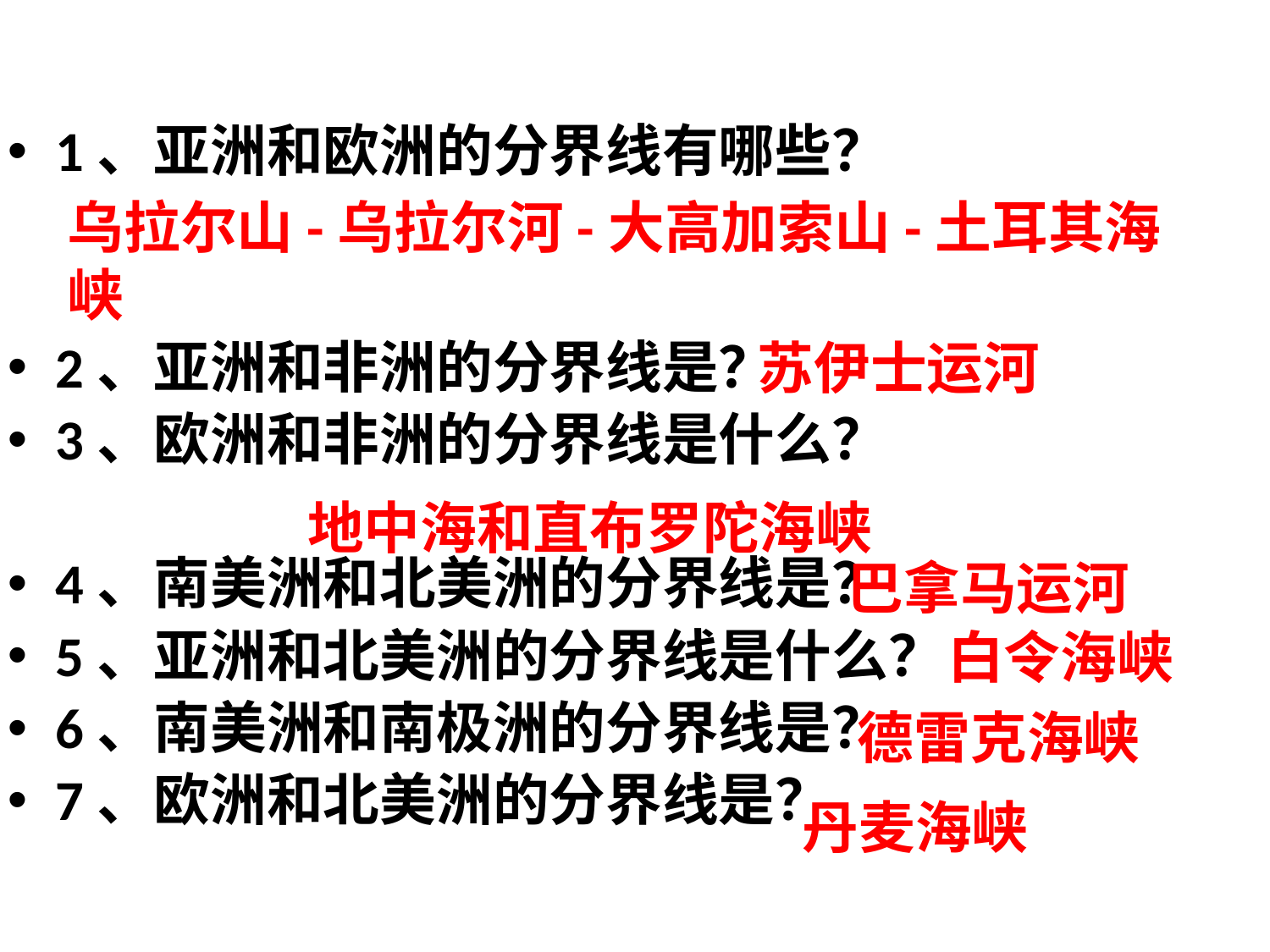

1、亚洲和欧洲的分界线有哪些？

2、亚洲和非洲的分界线是？
3、欧洲和非洲的分界线是什么？

4、南美洲和北美洲的分界线是？
5、亚洲和北美洲的分界线是什么？
6、南美洲和南极洲的分界线是？
7、欧洲和北美洲的分界线是？
乌拉尔山-乌拉尔河-大高加索山-土耳其海峡
苏伊士运河
地中海和直布罗陀海峡
巴拿马运河
白令海峡
德雷克海峡
丹麦海峡